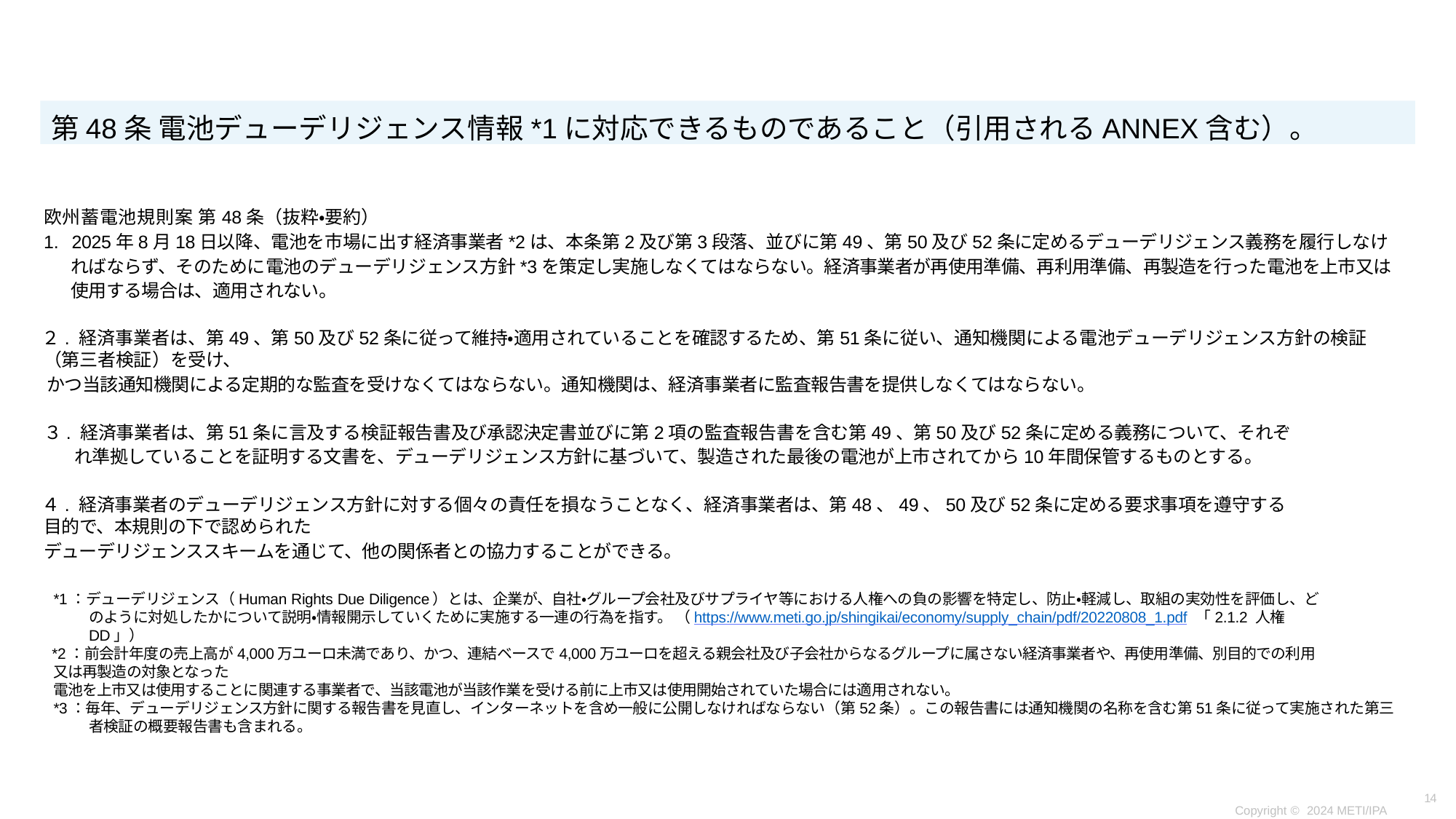

# 欧州電池規則（第48条 電池デューデリジェンス方針）
第48条 電池デューデリジェンス情報*1に対応できるものであること（引用されるANNEX含む）。
欧州蓄電池規則案 第48条（抜粋・要約）
1. 2025年8月18日以降、電池を市場に出す経済事業者*2は、本条第2及び第3段落、並びに第49、第50及び52条に定めるデューデリジェンス義務を履行しなければならず、そのために電池のデューデリジェンス方針*3を策定し実施しなくてはならない。経済事業者が再使用準備、再利用準備、再製造を行った電池を上市又は使用する場合は、適用されない。
２. 経済事業者は、第49、第50及び52条に従って維持・適用されていることを確認するため、第51条に従い、通知機関による電池デューデリジェンス方針の検証（第三者検証）を受け、
かつ当該通知機関による定期的な監査を受けなくてはならない。通知機関は、経済事業者に監査報告書を提供しなくてはならない。
３. 経済事業者は、第51条に言及する検証報告書及び承認決定書並びに第2項の監査報告書を含む第49、第50及び52条に定める義務について、それぞれ準拠していることを証明する文書を、デューデリジェンス方針に基づいて、製造された最後の電池が上市されてから10年間保管するものとする。
４. 経済事業者のデューデリジェンス方針に対する個々の責任を損なうことなく、経済事業者は、第48、49、50及び52条に定める要求事項を遵守する目的で、本規則の下で認められた
デューデリジェンススキームを通じて、他の関係者との協力することができる。
*1：デューデリジェンス（Human Rights Due Diligence）とは、企業が、自社・グループ会社及びサプライヤ等における人権への負の影響を特定し、防止・軽減し、取組の実効性を評価し、どのように対処したかについて説明・情報開示していくために実施する一連の行為を指す。 （https://www.meti.go.jp/shingikai/economy/supply_chain/pdf/20220808_1.pdf 「2.1.2 人権DD」）
*2：前会計年度の売上高が4,000万ユーロ未満であり、かつ、連結ベースで4,000万ユーロを超える親会社及び子会社からなるグループに属さない経済事業者や、再使用準備、別目的での利用又は再製造の対象となった
電池を上市又は使用することに関連する事業者で、当該電池が当該作業を受ける前に上市又は使用開始されていた場合には適用されない。
*3：毎年、デューデリジェンス方針に関する報告書を見直し、インターネットを含め一般に公開しなければならない（第52条）。この報告書には通知機関の名称を含む第51条に従って実施された第三者検証の概要報告書も含まれる。
14
Copyright © 2024 METI/IPA